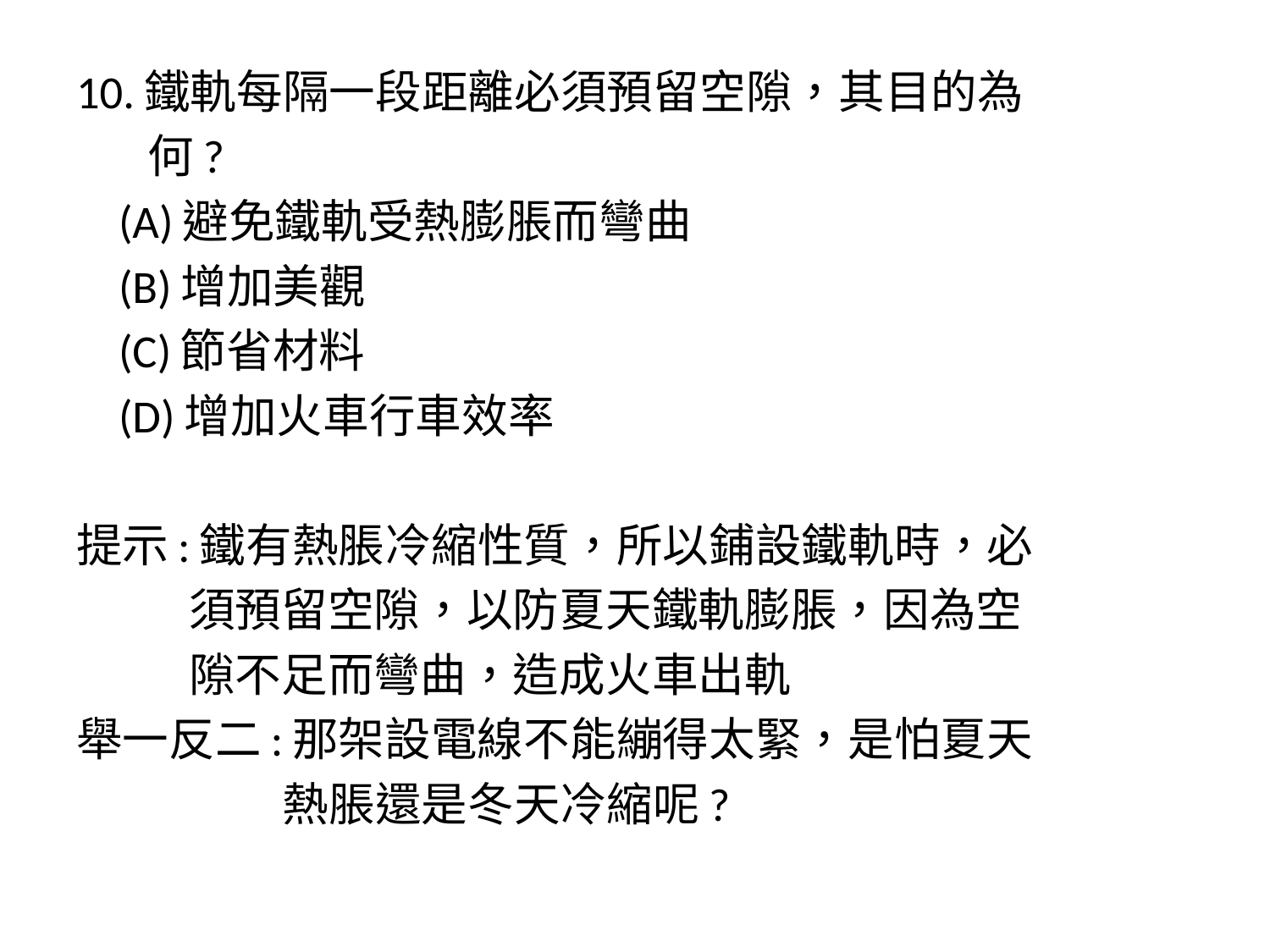

10.鐵軌每隔一段距離必須預留空隙，其目的為
      何?
    (A)避免鐵軌受熱膨脹而彎曲
    (B)增加美觀
    (C)節省材料
    (D)增加火車行車效率

提示:鐵有熱脹冷縮性質，所以鋪設鐵軌時，必
          須預留空隙，以防夏天鐵軌膨脹，因為空
          隙不足而彎曲，造成火車出軌
舉一反二:那架設電線不能繃得太緊，是怕夏天
                   熱脹還是冬天冷縮呢?